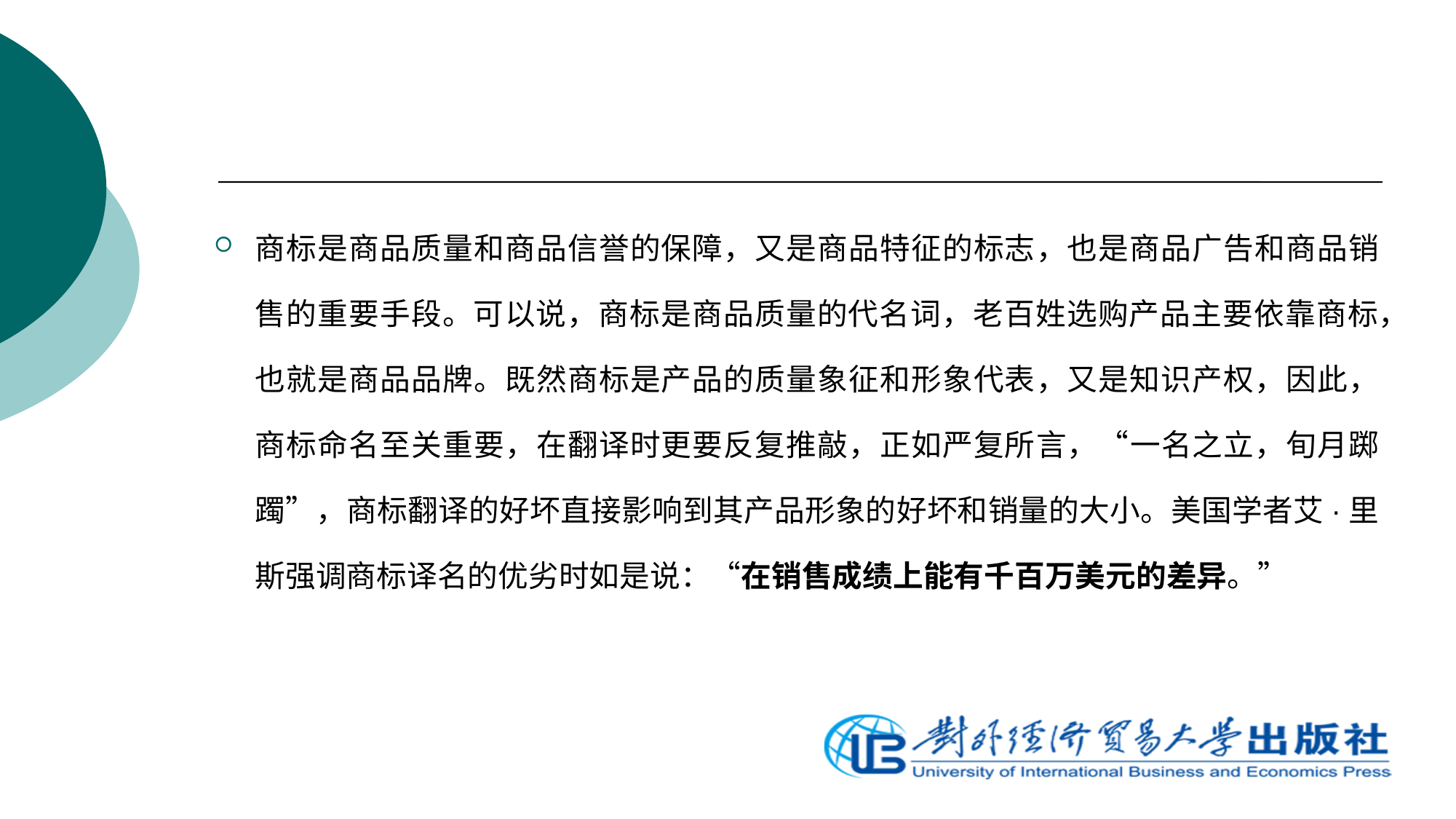

商标是商品质量和商品信誉的保障，又是商品特征的标志，也是商品广告和商品销售的重要手段。可以说，商标是商品质量的代名词，老百姓选购产品主要依靠商标，也就是商品品牌。既然商标是产品的质量象征和形象代表，又是知识产权，因此，商标命名至关重要，在翻译时更要反复推敲，正如严复所言，“一名之立，旬月踯躅”，商标翻译的好坏直接影响到其产品形象的好坏和销量的大小。美国学者艾·里斯强调商标译名的优劣时如是说：“在销售成绩上能有千百万美元的差异。”